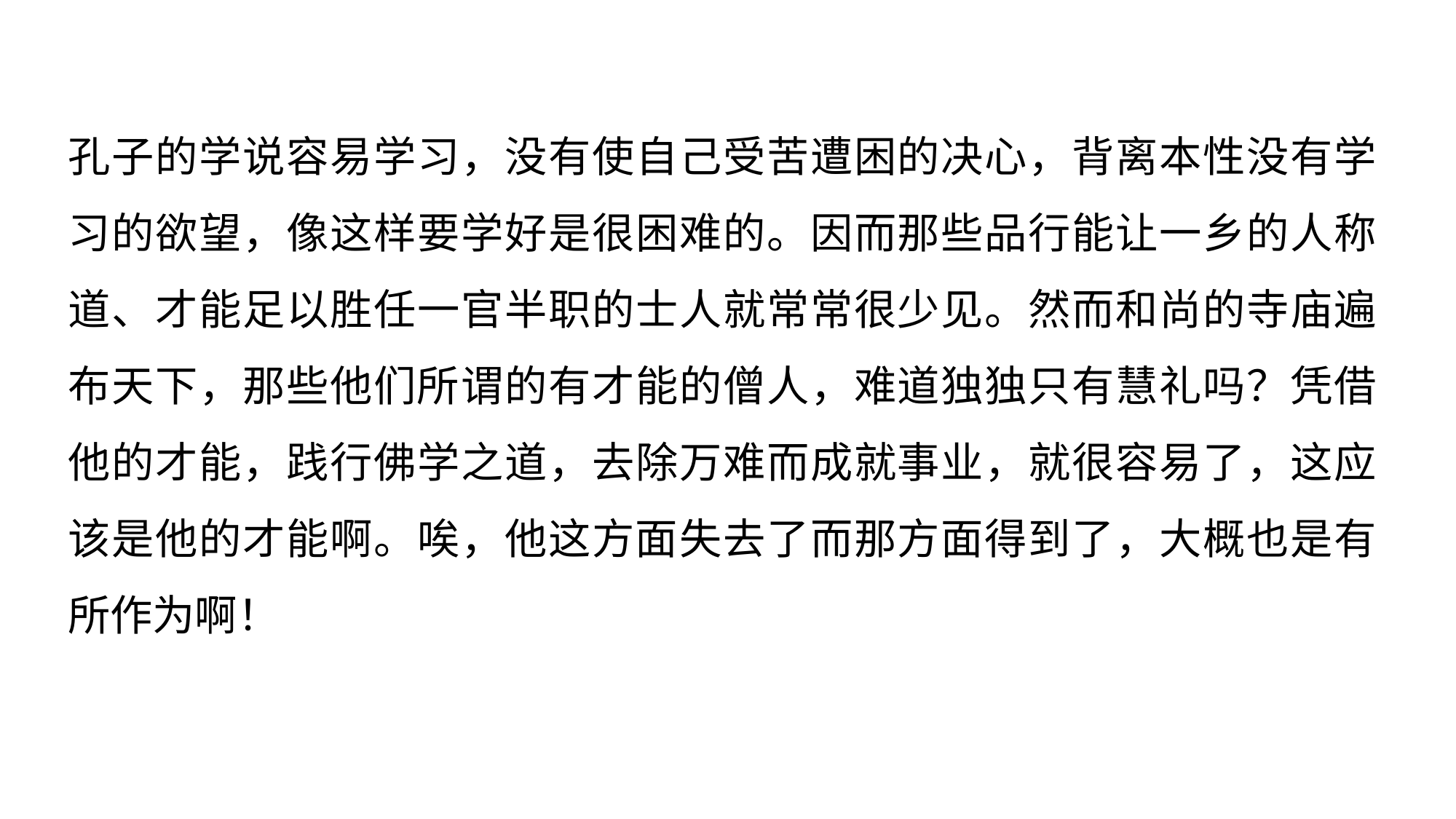

孔子的学说容易学习，没有使自己受苦遭困的决心，背离本性没有学习的欲望，像这样要学好是很困难的。因而那些品行能让一乡的人称道、才能足以胜任一官半职的士人就常常很少见。然而和尚的寺庙遍布天下，那些他们所谓的有才能的僧人，难道独独只有慧礼吗？凭借他的才能，践行佛学之道，去除万难而成就事业，就很容易了，这应该是他的才能啊。唉，他这方面失去了而那方面得到了，大概也是有所作为啊！